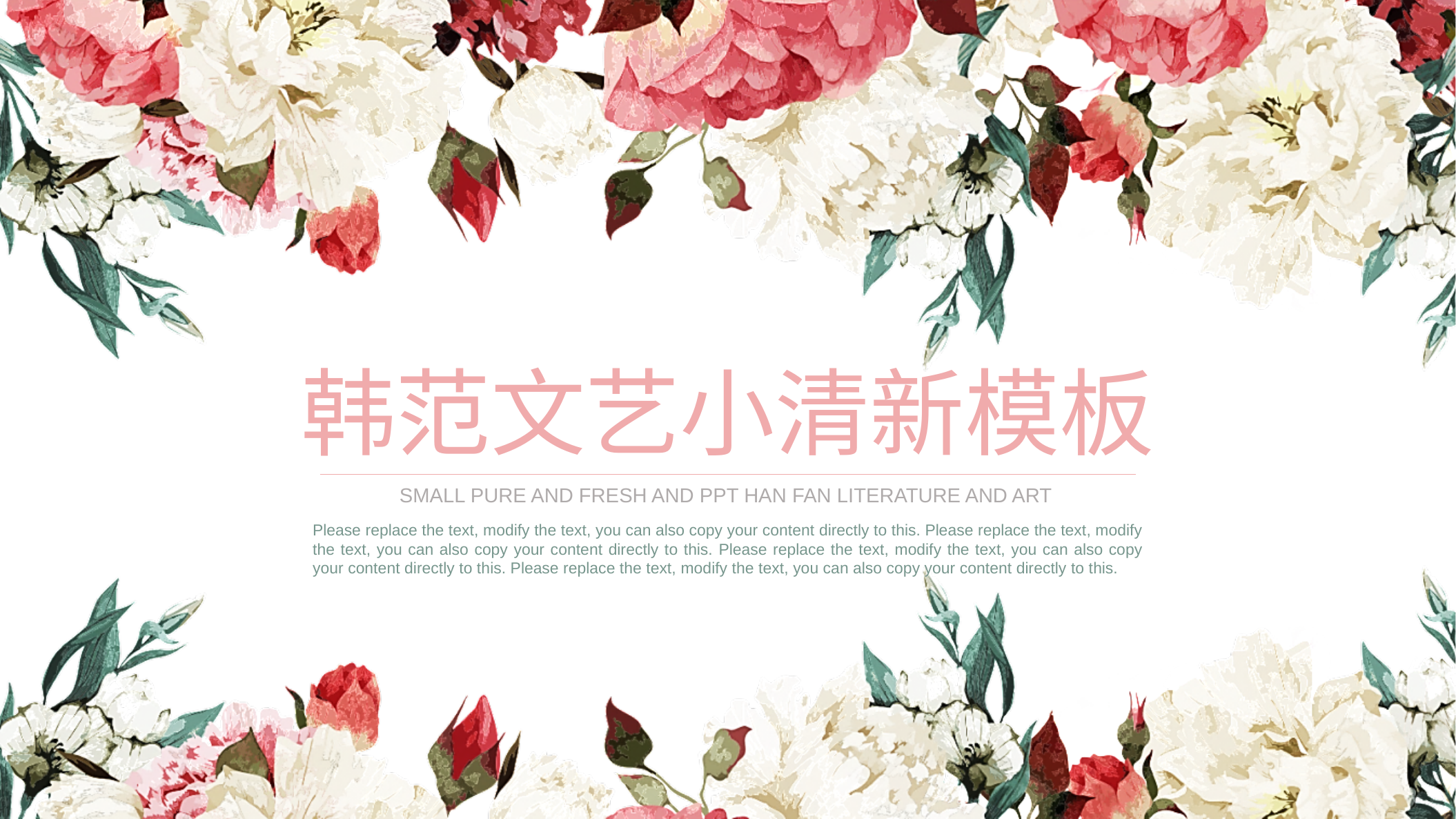

韩范文艺小清新模板
SMALL PURE AND FRESH AND PPT HAN FAN LITERATURE AND ART
Please replace the text, modify the text, you can also copy your content directly to this. Please replace the text, modify the text, you can also copy your content directly to this. Please replace the text, modify the text, you can also copy your content directly to this. Please replace the text, modify the text, you can also copy your content directly to this.